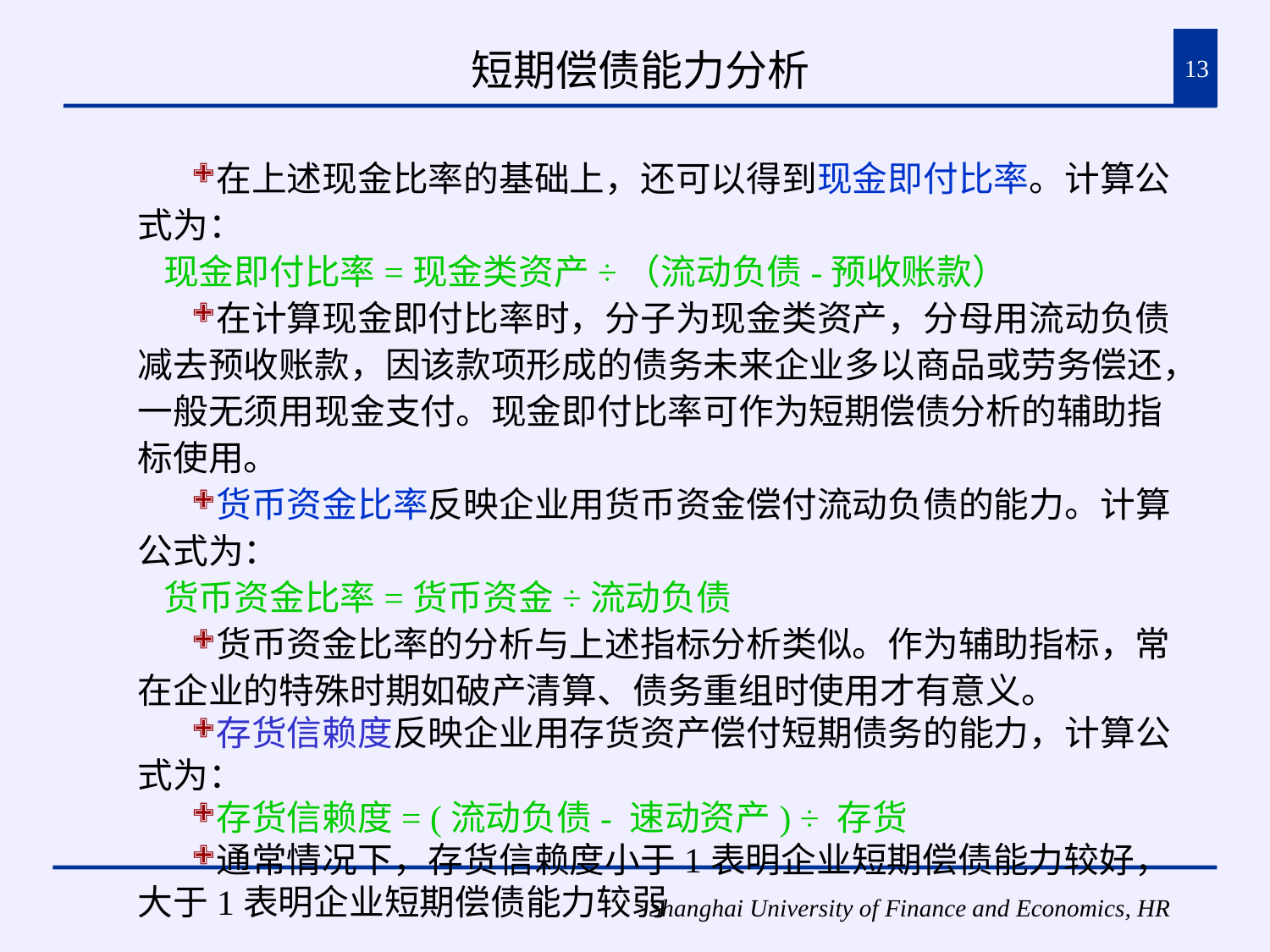

# 短期偿债能力分析
13
在上述现金比率的基础上，还可以得到现金即付比率。计算公式为：
   现金即付比率=现金类资产÷（流动负债-预收账款）
在计算现金即付比率时，分子为现金类资产，分母用流动负债减去预收账款，因该款项形成的债务未来企业多以商品或劳务偿还，一般无须用现金支付。现金即付比率可作为短期偿债分析的辅助指标使用。
货币资金比率反映企业用货币资金偿付流动负债的能力。计算公式为：
   货币资金比率=货币资金÷流动负债
货币资金比率的分析与上述指标分析类似。作为辅助指标，常在企业的特殊时期如破产清算、债务重组时使用才有意义。
存货信赖度反映企业用存货资产偿付短期债务的能力，计算公式为：
存货信赖度= (流动负债- 速动资产) ÷ 存货
通常情况下，存货信赖度小于1表明企业短期偿债能力较好，大于1表明企业短期偿债能力较弱